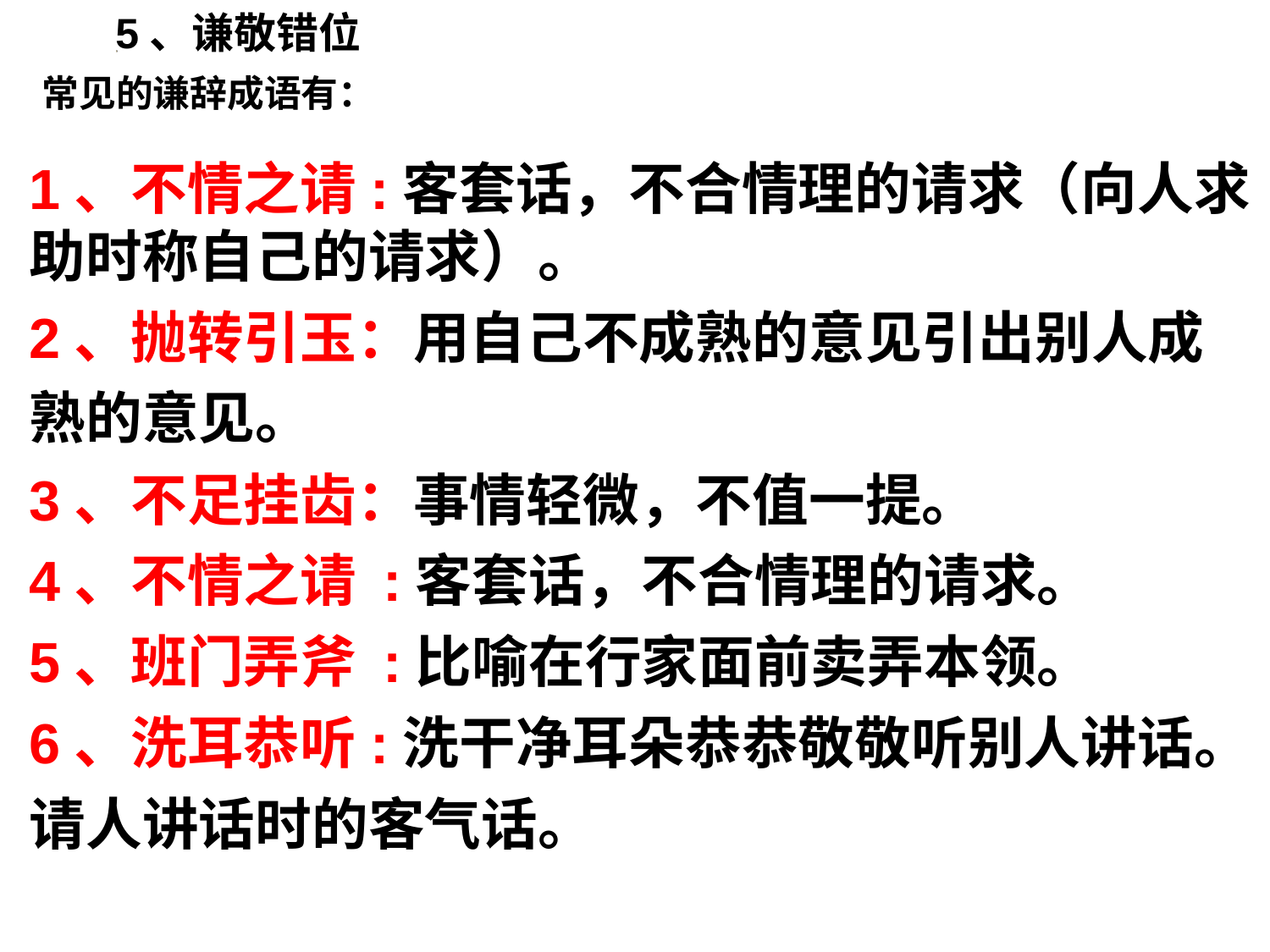

5、谦敬错位
#
常见的谦辞成语有：
1、不情之请:客套话，不合情理的请求（向人求助时称自己的请求）。
2、抛转引玉：用自己不成熟的意见引出别人成熟的意见。
3、不足挂齿：事情轻微，不值一提。
4、不情之请 :客套话，不合情理的请求。
5、班门弄斧 :比喻在行家面前卖弄本领。
6、洗耳恭听:洗干净耳朵恭恭敬敬听别人讲话。请人讲话时的客气话。